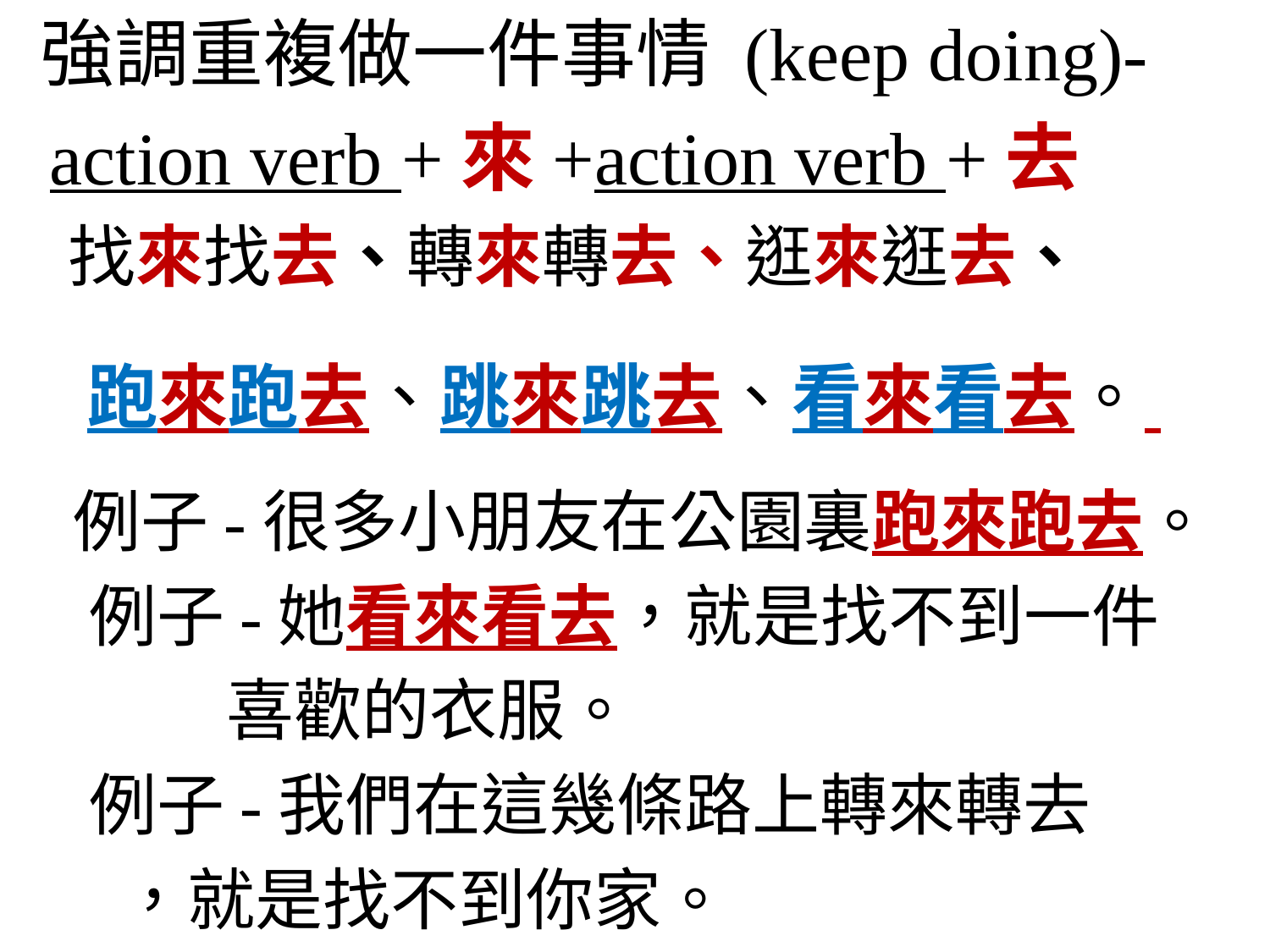

強調重複做一件事情 (keep doing)-
  action verb +來+action verb +去
   找來找去、轉來轉去、逛來逛去、

    例子-很多小朋友在公園裏跑來跑去。
    例子-她看來看去，就是找不到一件
             喜歡的衣服。
    例子-我們在這幾條路上轉來轉去
      ，就是找不到你家。

# 跑來跑去、跳來跳去、看來看去。